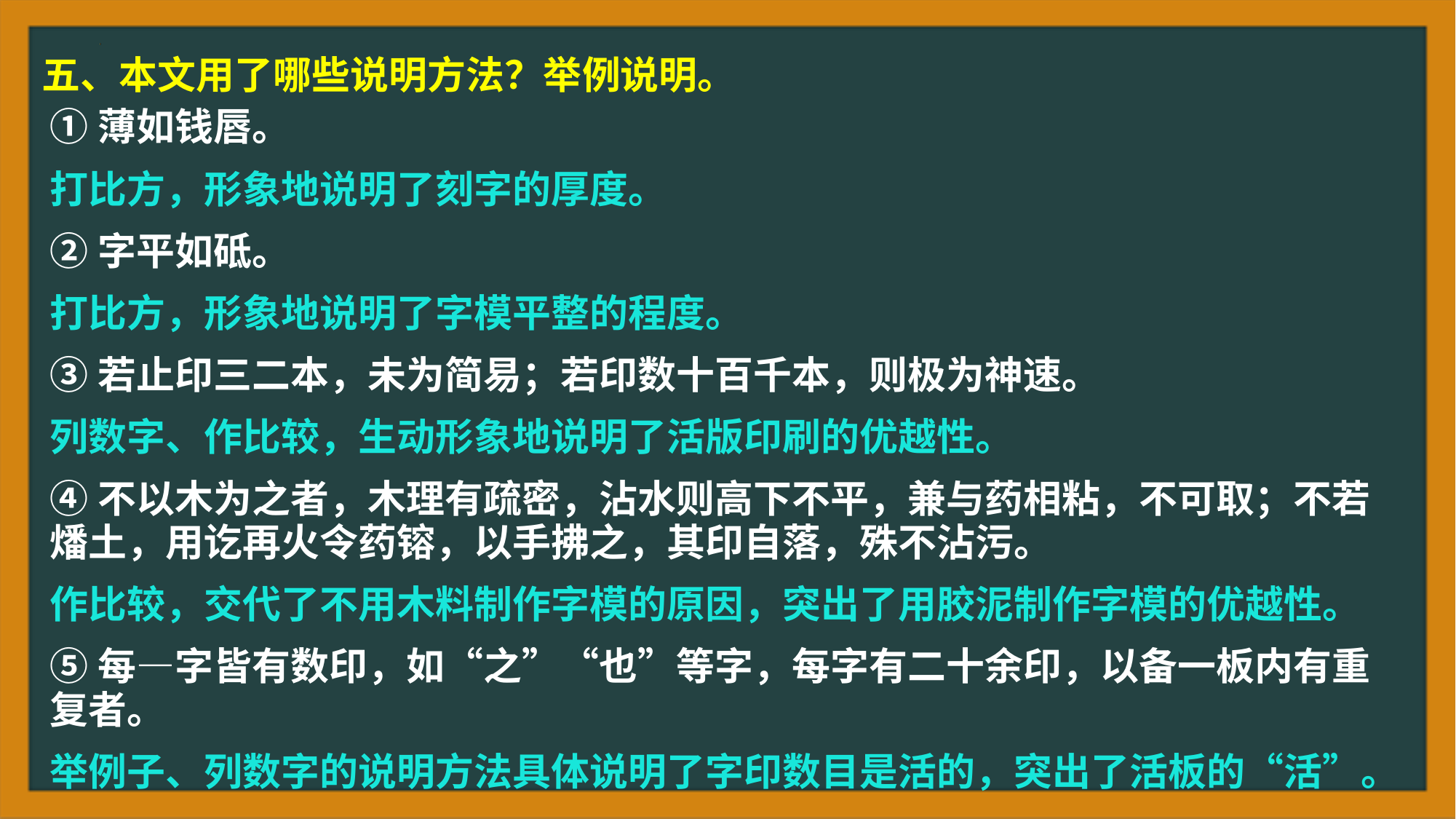

五、本文用了哪些说明方法？举例说明。
①薄如钱唇。
打比方，形象地说明了刻字的厚度。
②字平如砥。
打比方，形象地说明了字模平整的程度。
③若止印三二本，未为简易；若印数十百千本，则极为神速。
列数字、作比较，生动形象地说明了活版印刷的优越性。
④不以木为之者，木理有疏密，沾水则高下不平，兼与药相粘，不可取；不若燔土，用讫再火令药镕，以手拂之，其印自落，殊不沾污。
作比较，交代了不用木料制作字模的原因，突出了用胶泥制作字模的优越性。
⑤每—字皆有数印，如“之”“也”等字，每字有二十余印，以备一板内有重复者。
举例子、列数字的说明方法具体说明了字印数目是活的，突出了活板的“活”。